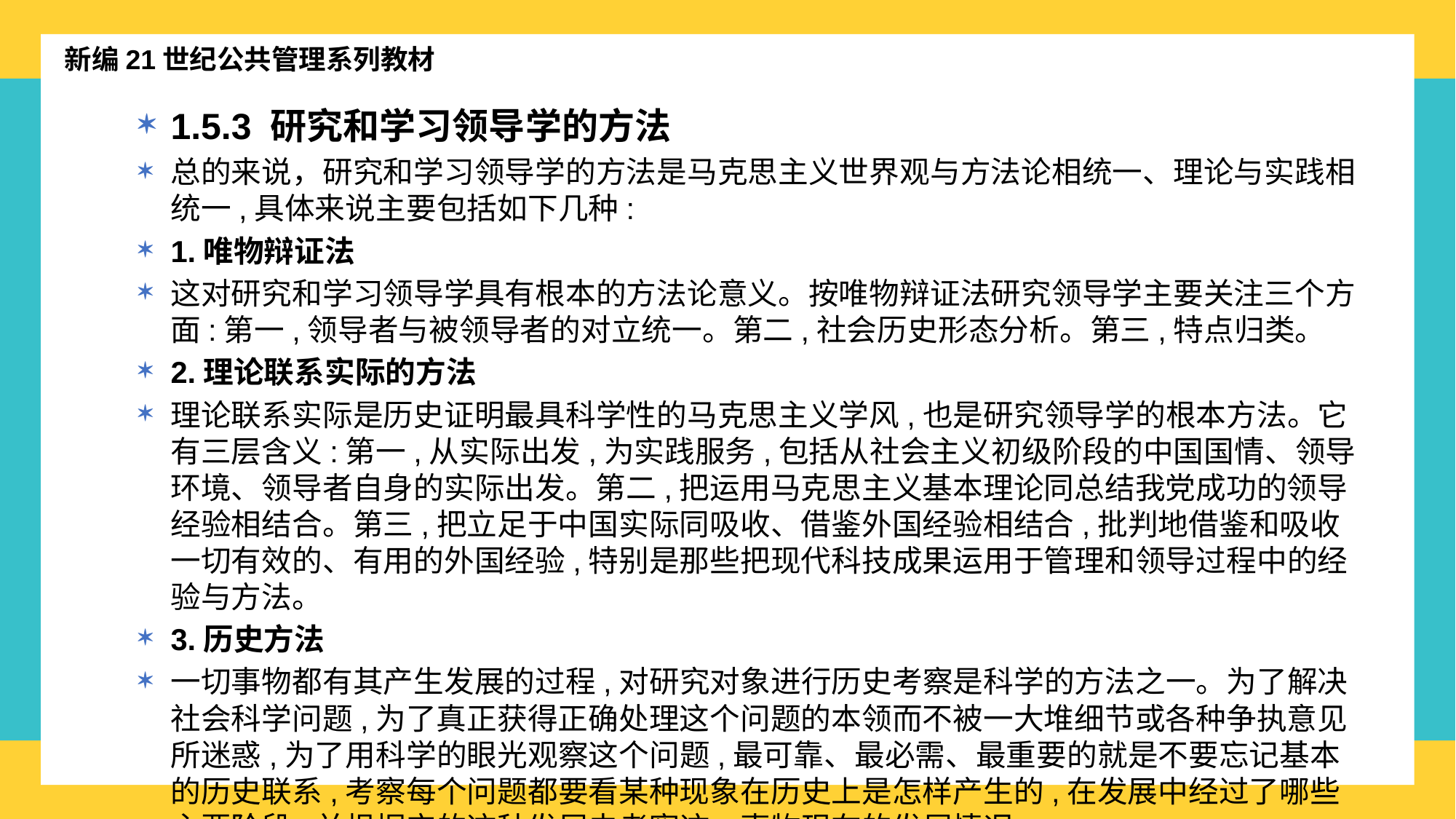

新编21世纪公共管理系列教材
1.5.3 研究和学习领导学的方法
总的来说，研究和学习领导学的方法是马克思主义世界观与方法论相统一、理论与实践相统一,具体来说主要包括如下几种:
1.唯物辩证法
这对研究和学习领导学具有根本的方法论意义。按唯物辩证法研究领导学主要关注三个方面:第一,领导者与被领导者的对立统一。第二,社会历史形态分析。第三,特点归类。
2.理论联系实际的方法
理论联系实际是历史证明最具科学性的马克思主义学风,也是研究领导学的根本方法。它有三层含义:第一,从实际出发,为实践服务,包括从社会主义初级阶段的中国国情、领导环境、领导者自身的实际出发。第二,把运用马克思主义基本理论同总结我党成功的领导经验相结合。第三,把立足于中国实际同吸收、借鉴外国经验相结合,批判地借鉴和吸收一切有效的、有用的外国经验,特别是那些把现代科技成果运用于管理和领导过程中的经验与方法。
3.历史方法
一切事物都有其产生发展的过程,对研究对象进行历史考察是科学的方法之一。为了解决社会科学问题,为了真正获得正确处理这个问题的本领而不被一大堆细节或各种争执意见所迷惑,为了用科学的眼光观察这个问题,最可靠、最必需、最重要的就是不要忘记基本的历史联系,考察每个问题都要看某种现象在历史上是怎样产生的,在发展中经过了哪些主要阶段,并根据它的这种发展去考察这一事物现在的发展情况。